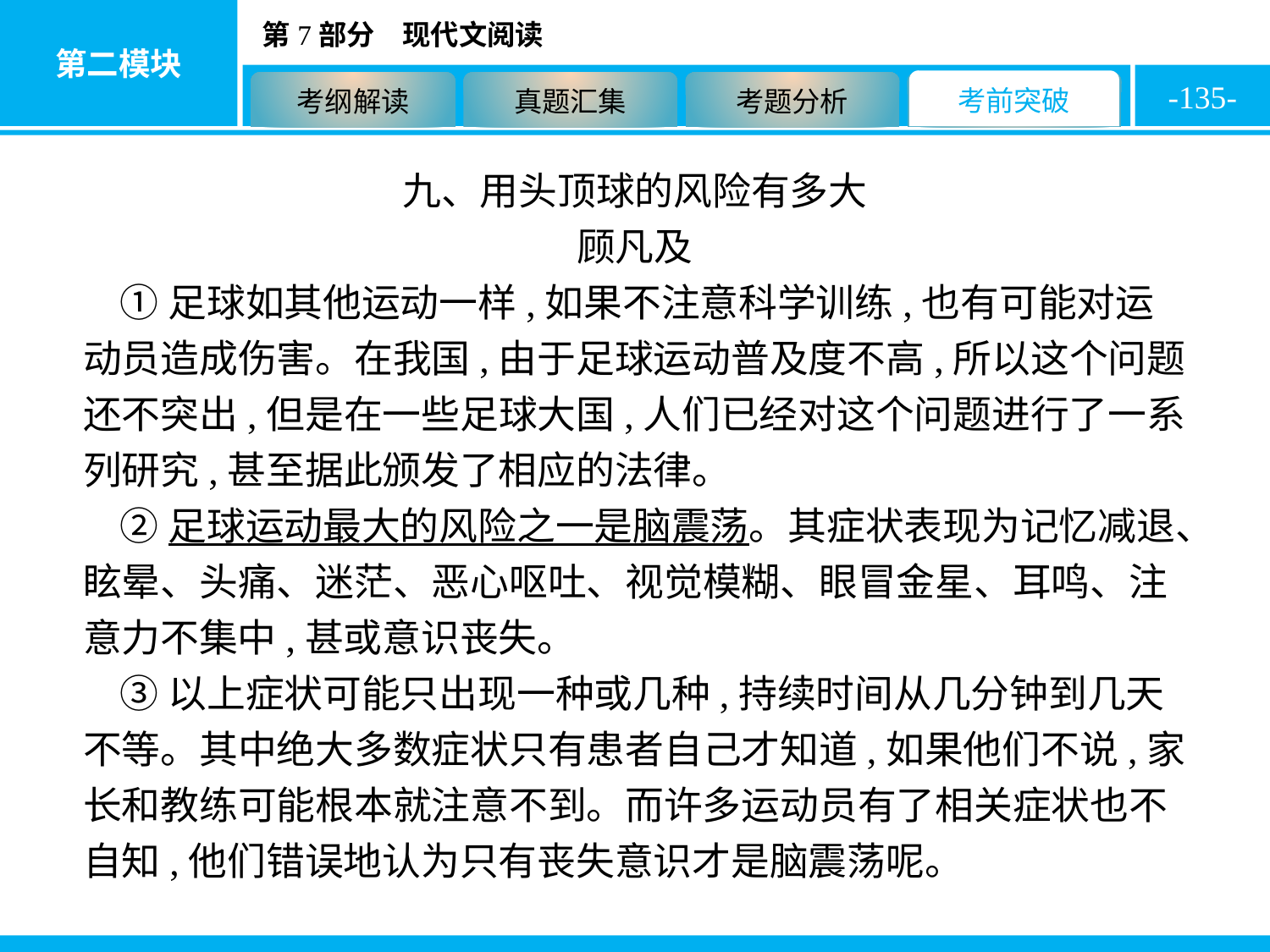

-135-
九、用头顶球的风险有多大
顾凡及
①足球如其他运动一样,如果不注意科学训练,也有可能对运动员造成伤害。在我国,由于足球运动普及度不高,所以这个问题还不突出,但是在一些足球大国,人们已经对这个问题进行了一系列研究,甚至据此颁发了相应的法律。
②足球运动最大的风险之一是脑震荡。其症状表现为记忆减退、眩晕、头痛、迷茫、恶心呕吐、视觉模糊、眼冒金星、耳鸣、注意力不集中,甚或意识丧失。
③以上症状可能只出现一种或几种,持续时间从几分钟到几天不等。其中绝大多数症状只有患者自己才知道,如果他们不说,家长和教练可能根本就注意不到。而许多运动员有了相关症状也不自知,他们错误地认为只有丧失意识才是脑震荡呢。